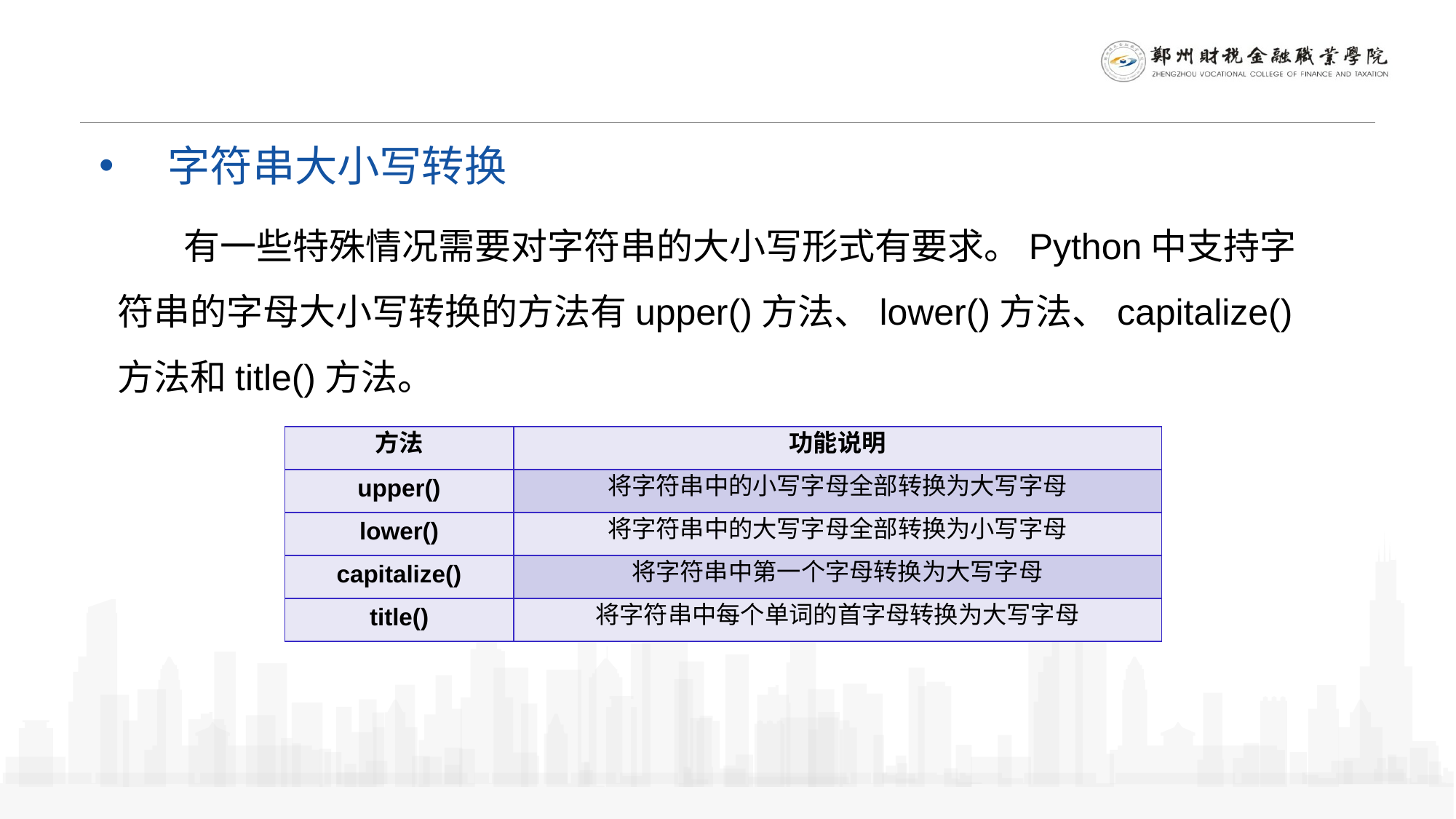

字符串大小写转换
       有一些特殊情况需要对字符串的大小写形式有要求。Python中支持字符串的字母大小写转换的方法有upper()方法、lower()方法、capitalize()方法和title()方法。
| 方法 | 功能说明 |
| --- | --- |
| upper() | 将字符串中的小写字母全部转换为大写字母 |
| lower() | 将字符串中的大写字母全部转换为小写字母 |
| capitalize() | 将字符串中第一个字母转换为大写字母 |
| title() | 将字符串中每个单词的首字母转换为大写字母 |